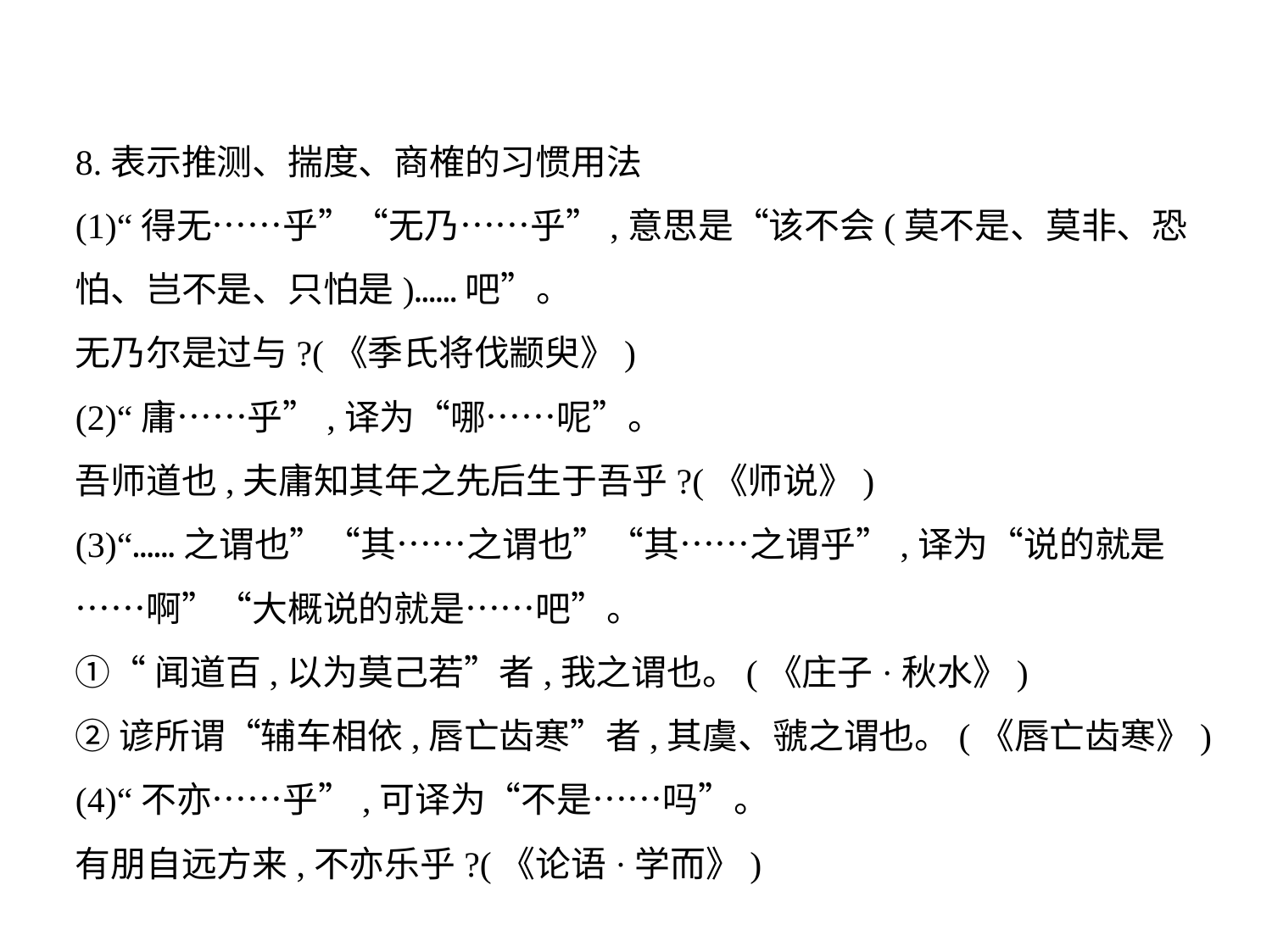

8.表示推测、揣度、商榷的习惯用法
(1)“得无……乎”“无乃……乎”,意思是“该不会(莫不是、莫非、恐
怕、岂不是、只怕是)……吧”。
无乃尔是过与?(《季氏将伐颛臾》)
(2)“庸……乎”,译为“哪……呢”。
吾师道也,夫庸知其年之先后生于吾乎?(《师说》)
(3)“……之谓也”“其……之谓也”“其……之谓乎”,译为“说的就是
……啊”“大概说的就是……吧”。
①“闻道百,以为莫己若”者,我之谓也。(《庄子·秋水》)
②谚所谓“辅车相依,唇亡齿寒”者,其虞、虢之谓也。(《唇亡齿寒》)
(4)“不亦……乎”,可译为“不是……吗”。
有朋自远方来,不亦乐乎?(《论语·学而》)